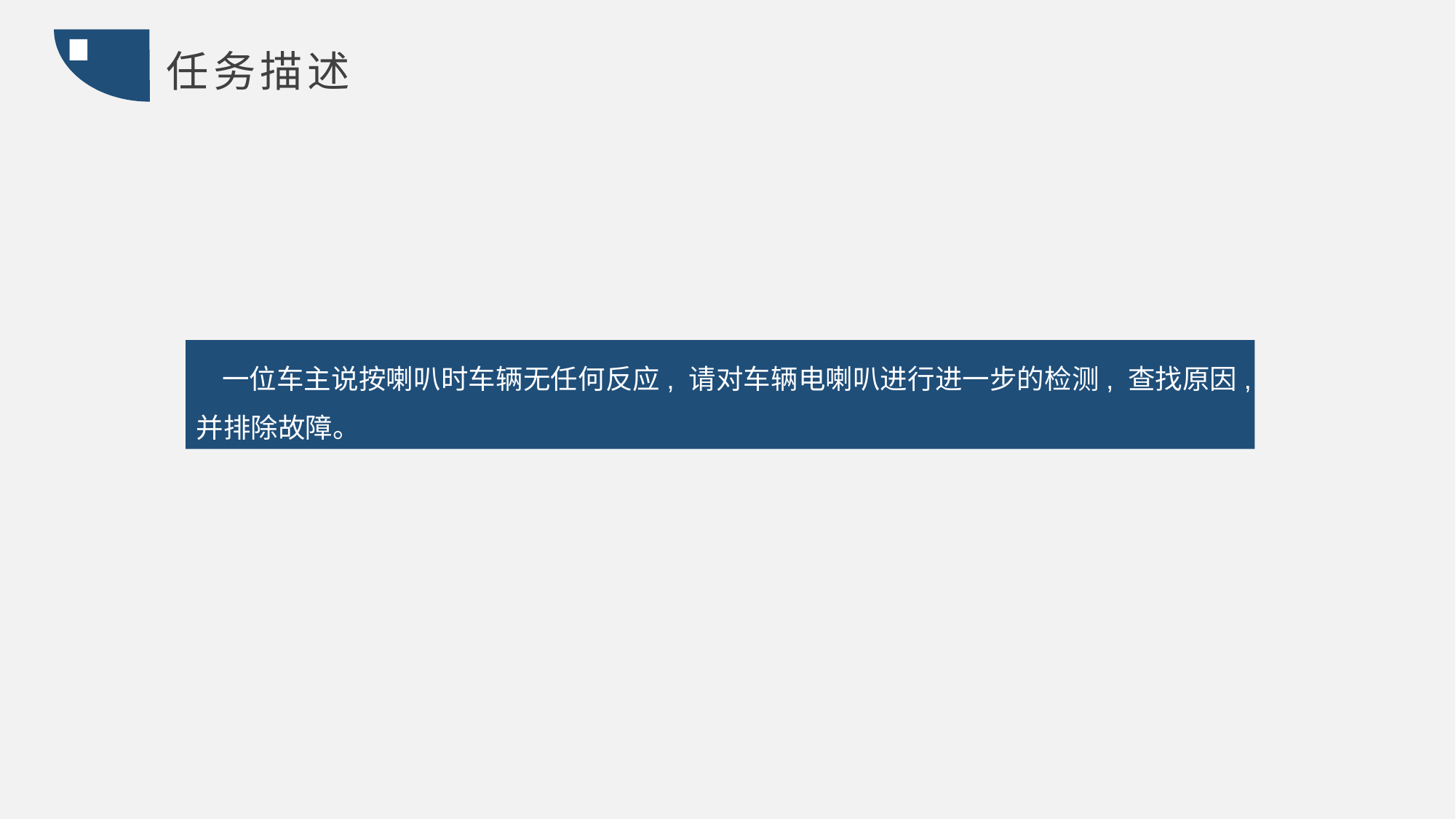

任务描述
   一位车主说按喇叭时车辆无任何反应, 请对车辆电喇叭进行进一步的检测, 查找原因,并排除故障。